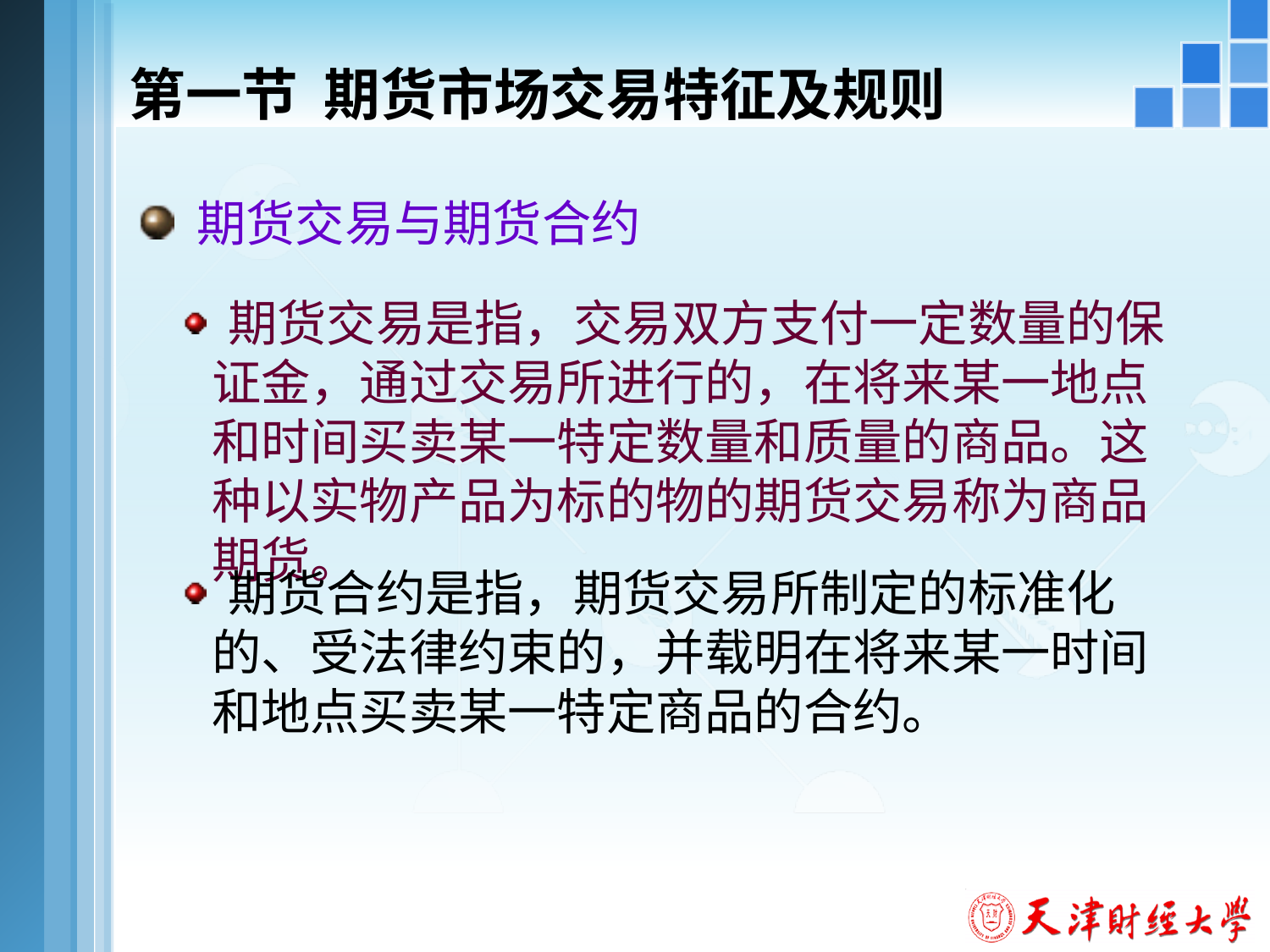

# 第一节  期货市场交易特征及规则
 期货交易与期货合约
 期货交易是指，交易双方支付一定数量的保证金，通过交易所进行的，在将来某一地点和时间买卖某一特定数量和质量的商品。这种以实物产品为标的物的期货交易称为商品期货。
 期货合约是指，期货交易所制定的标准化的、受法律约束的，并载明在将来某一时间和地点买卖某一特定商品的合约。